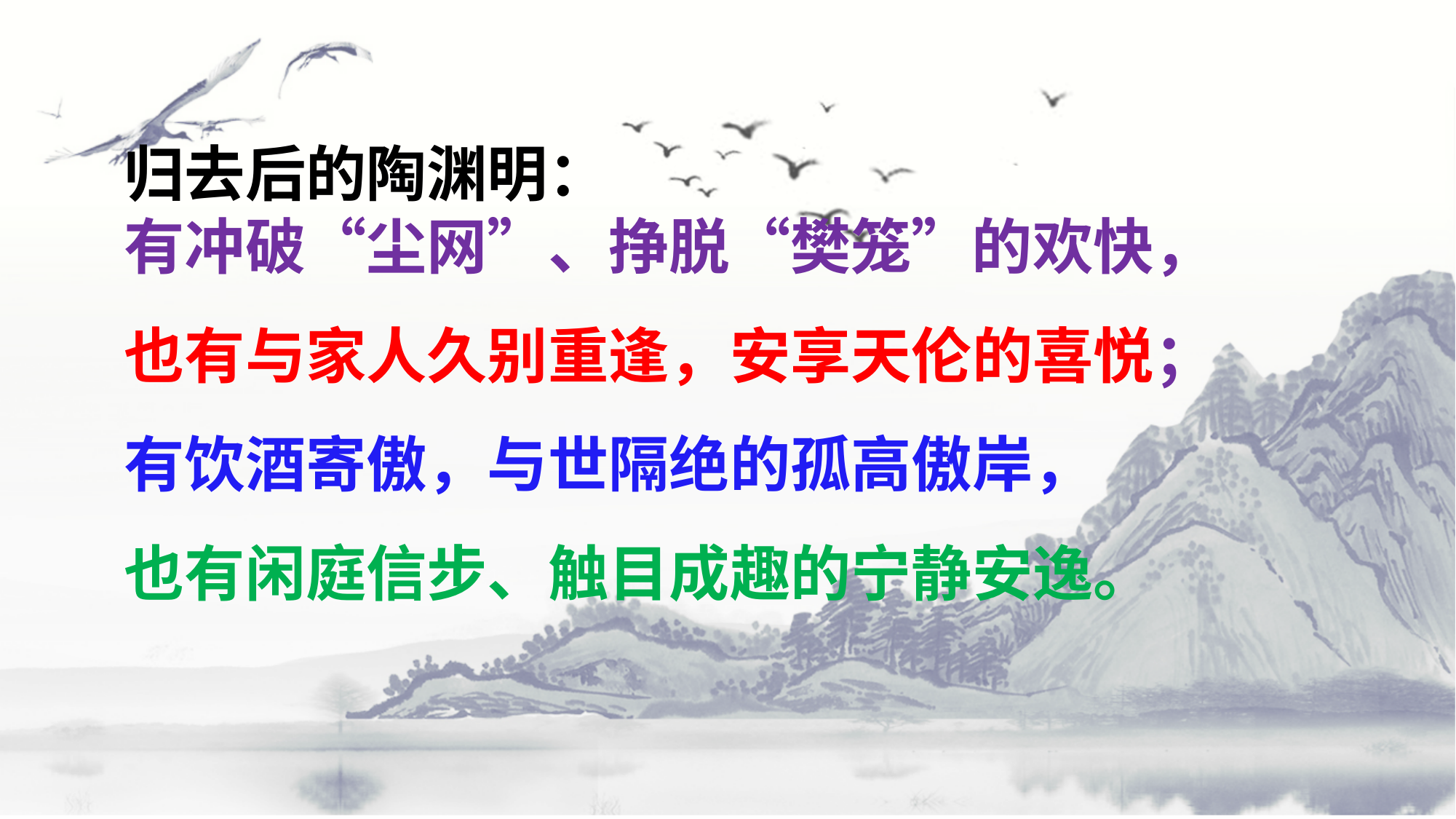

归去后的陶渊明：
有冲破“尘网”、挣脱“樊笼”的欢快，
也有与家人久别重逢，安享天伦的喜悦；
有饮酒寄傲，与世隔绝的孤高傲岸，
也有闲庭信步、触目成趣的宁静安逸。